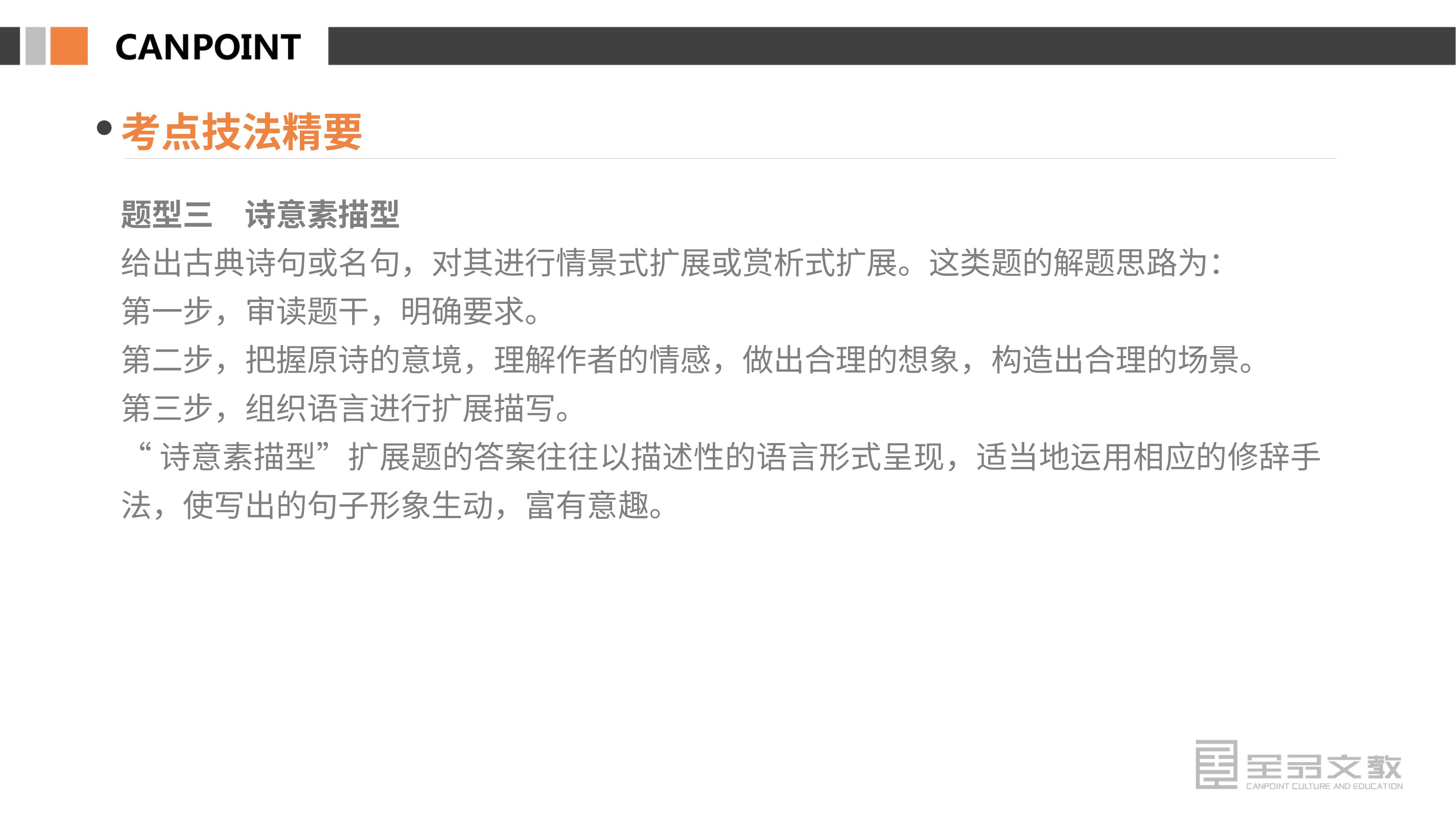

考点技法精要

题型三　诗意素描型
给出古典诗句或名句，对其进行情景式扩展或赏析式扩展。这类题的解题思路为：
第一步，审读题干，明确要求。
第二步，把握原诗的意境，理解作者的情感，做出合理的想象，构造出合理的场景。
第三步，组织语言进行扩展描写。
“诗意素描型”扩展题的答案往往以描述性的语言形式呈现，适当地运用相应的修辞手法，使写出的句子形象生动，富有意趣。